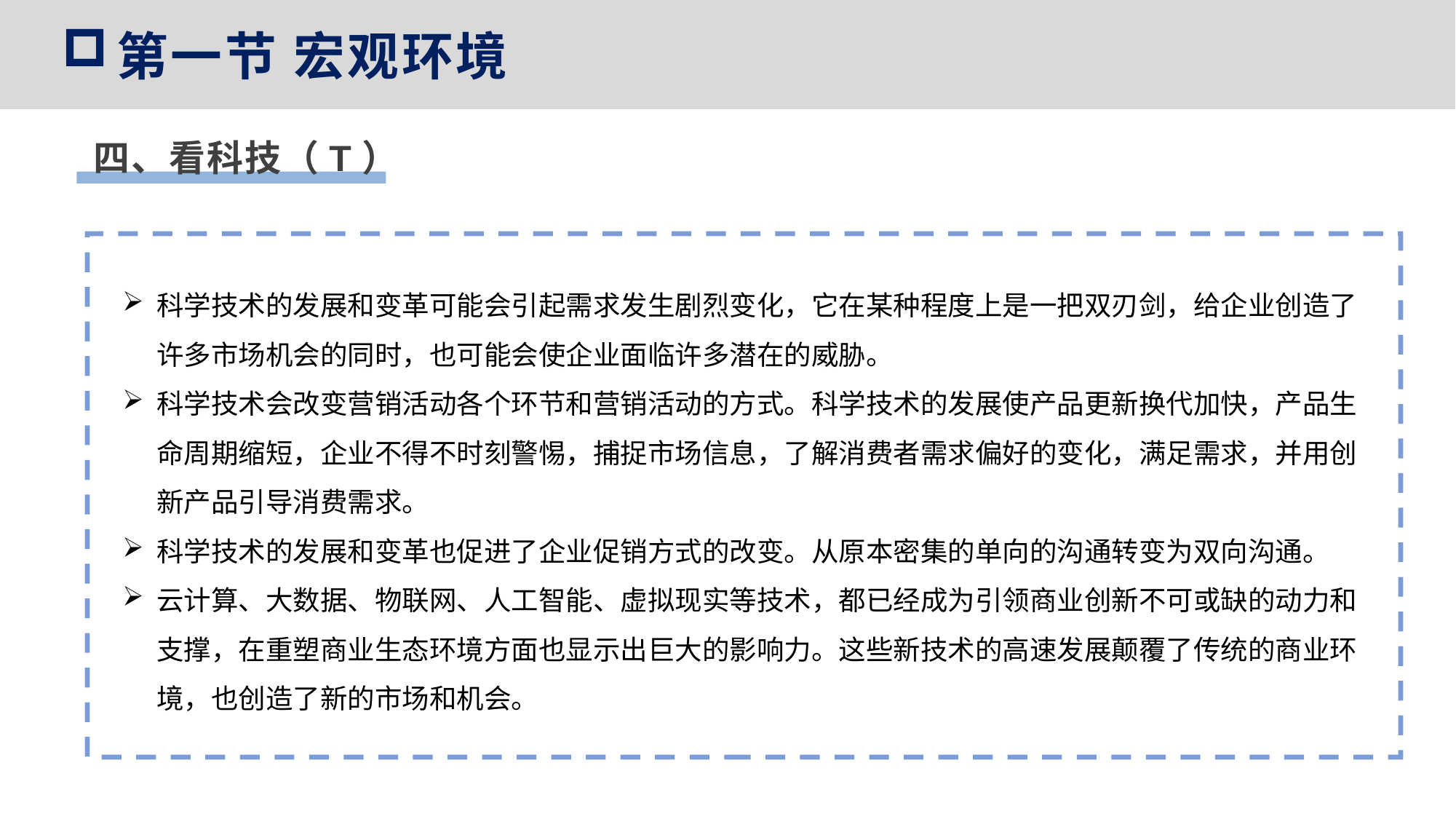

第一节 宏观环境
四、看科技（T）

科学技术的发展和变革可能会引起需求发生剧烈变化，它在某种程度上是一把双刃剑，给企业创造了许多市场机会的同时，也可能会使企业面临许多潜在的威胁。
科学技术会改变营销活动各个环节和营销活动的方式。科学技术的发展使产品更新换代加快，产品生命周期缩短，企业不得不时刻警惕，捕捉市场信息，了解消费者需求偏好的变化，满足需求，并用创新产品引导消费需求。
科学技术的发展和变革也促进了企业促销方式的改变。从原本密集的单向的沟通转变为双向沟通。
云计算、大数据、物联网、人工智能、虚拟现实等技术，都已经成为引领商业创新不可或缺的动力和支撑，在重塑商业生态环境方面也显示出巨大的影响力。这些新技术的高速发展颠覆了传统的商业环境，也创造了新的市场和机会。